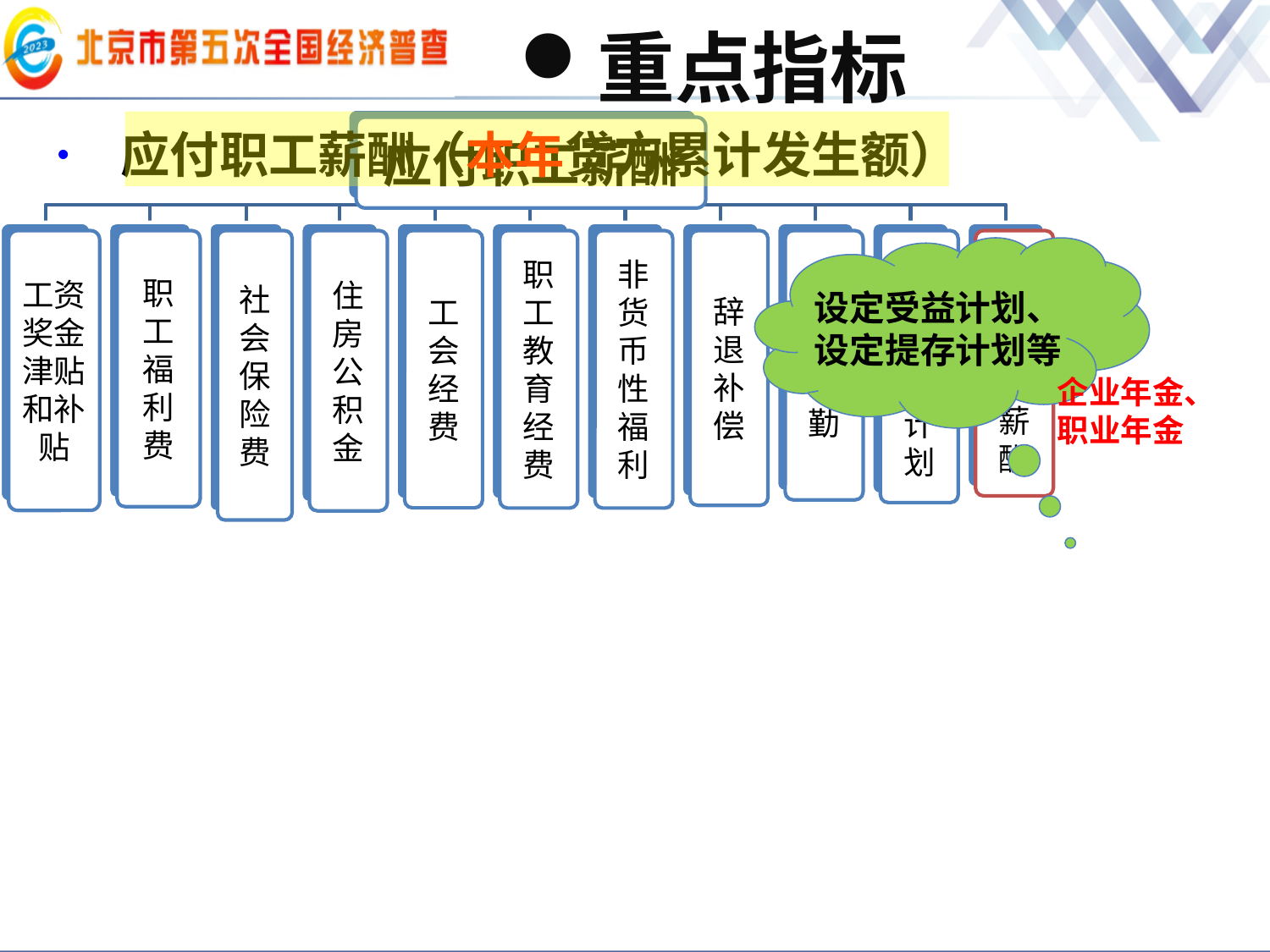

# 重点指标
应付职工薪酬（本年贷方累计发生额）

设定受益计划、
设定提存计划等
应付职工薪酬
工资奖金津贴和补贴
职工福利费
社会保险费
住房公积金
工会经费
职工教育经费
非货币性福利
辞退补偿
带薪缺勤
利润分享计划
其他职工薪酬
企业年金、职业年金
劳动合同到期前解除与职工的劳动合同关系或者为鼓励职工自愿接受裁减而给予职工的补偿